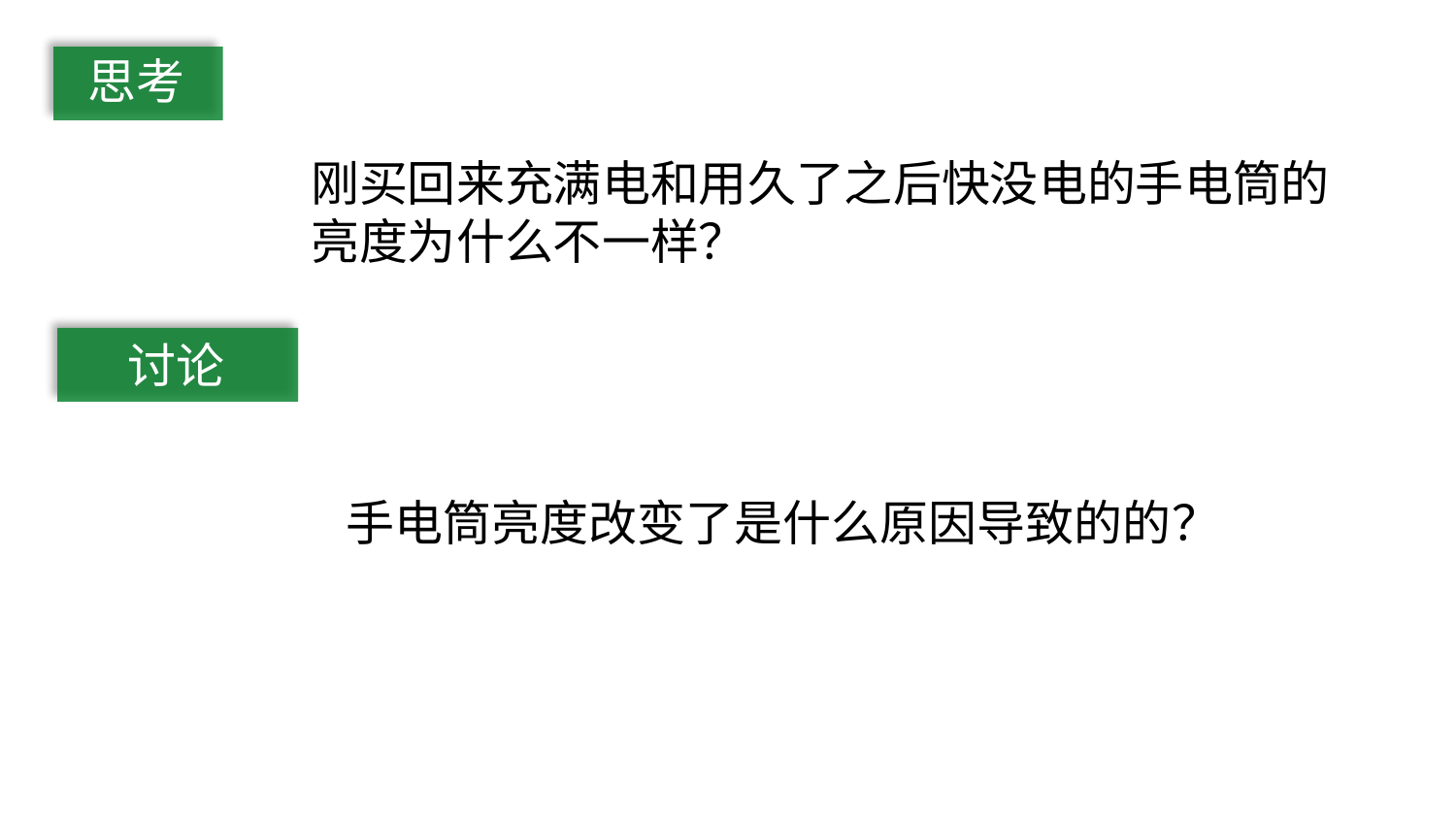

思考

刚买回来充满电和用久了之后快没电的手电筒的亮度为什么不一样？
讨论

手电筒亮度改变了是什么原因导致的的？